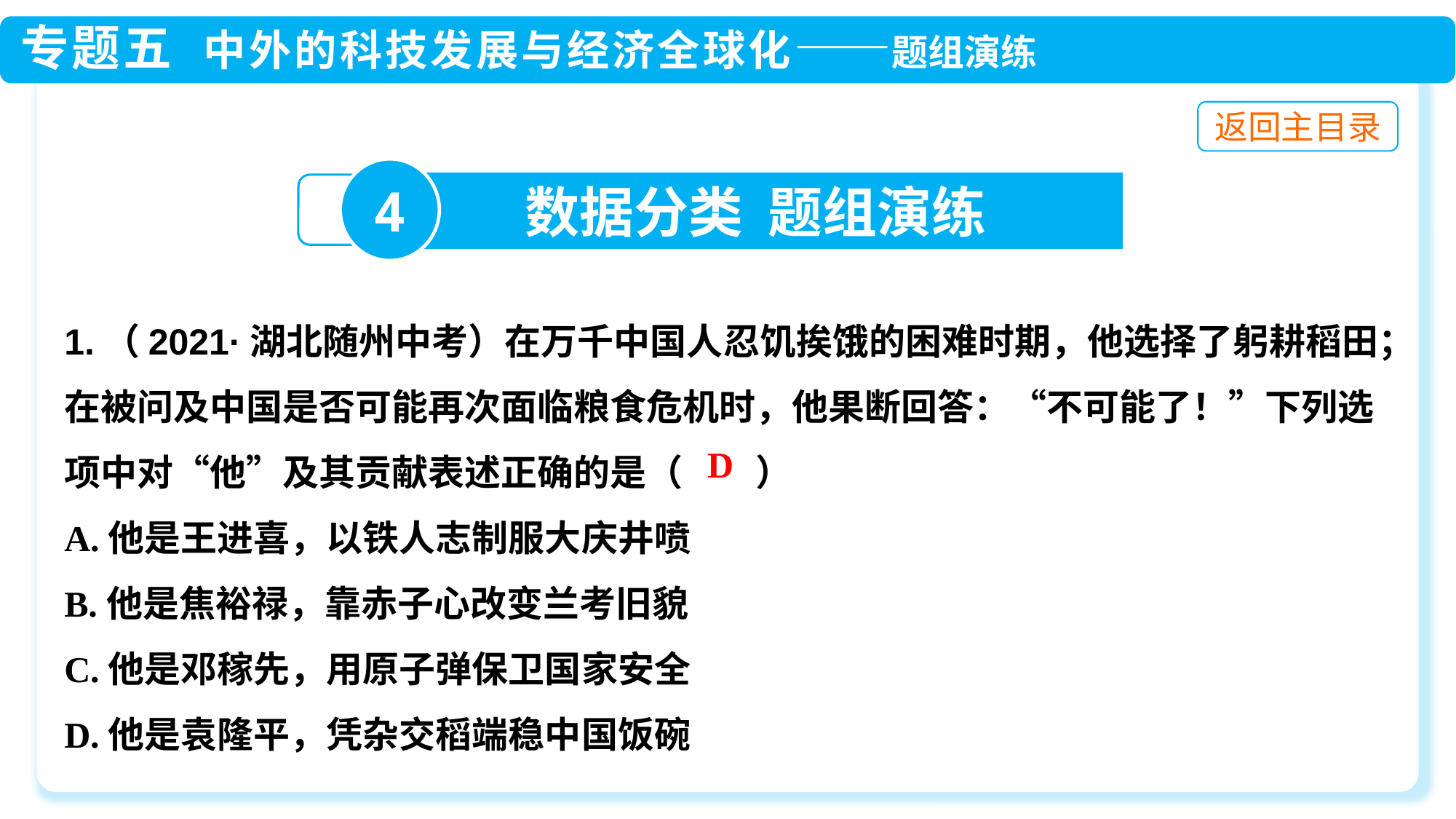

4
数据分类  题组演练

1.（2021·湖北随州中考）在万千中国人忍饥挨饿的困难时期，他选择了躬耕稻田；在被问及中国是否可能再次面临粮食危机时，他果断回答：“不可能了！”下列选项中对“他”及其贡献表述正确的是（　　）
A.他是王进喜，以铁人志制服大庆井喷
B.他是焦裕禄，靠赤子心改变兰考旧貌
C.他是邓稼先，用原子弹保卫国家安全
D.他是袁隆平，凭杂交稻端稳中国饭碗
D